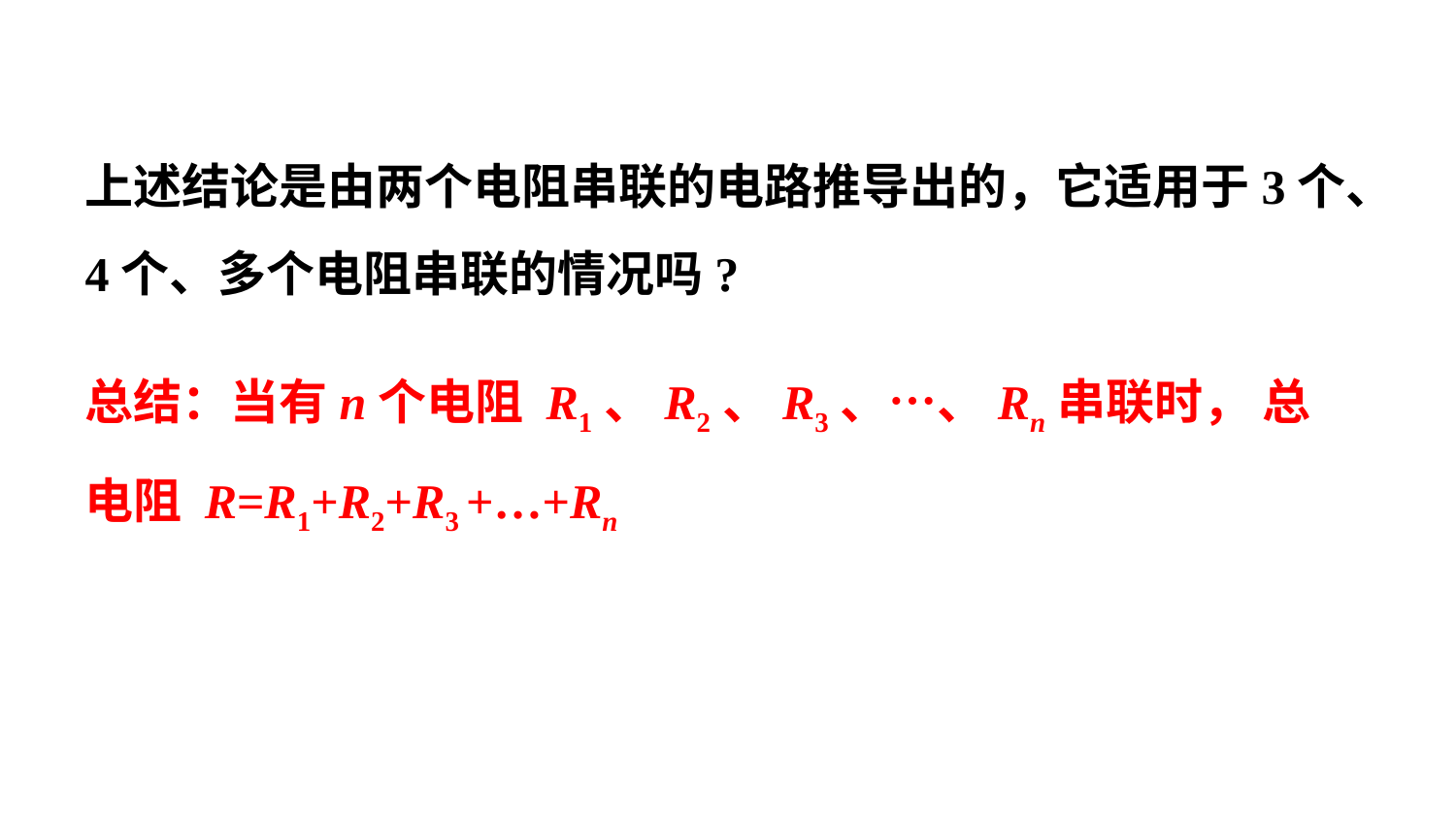

上述结论是由两个电阻串联的电路推导出的，它适用于3个、4个、多个电阻串联的情况吗?
总结：当有n个电阻 R1、R2、R3、…、Rn串联时， 总电阻 R=R1+R2+R3 +…+Rn